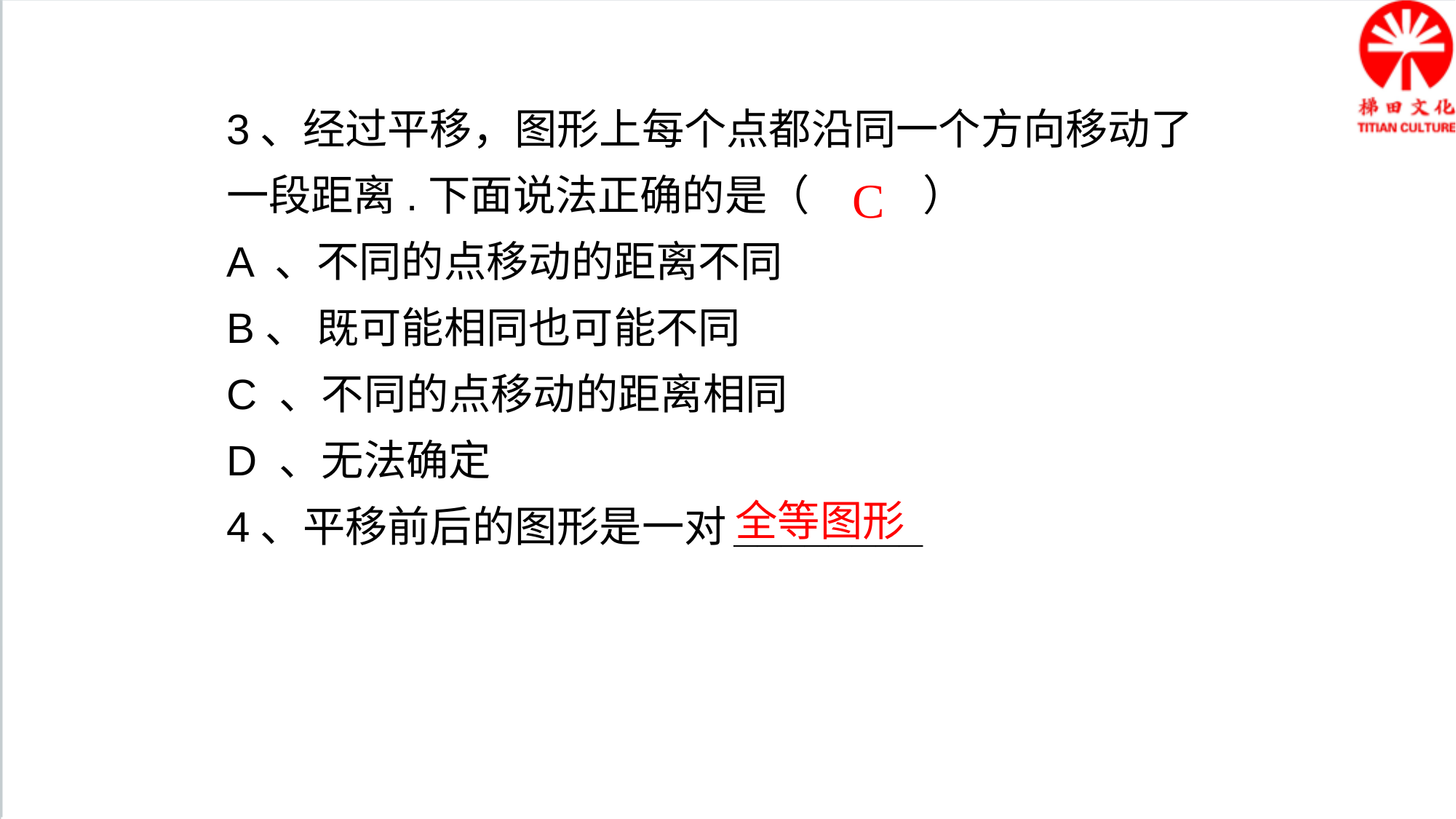

3、经过平移，图形上每个点都沿同一个方向移动了一段距离.下面说法正确的是（            ）
A 、不同的点移动的距离不同
B、 既可能相同也可能不同
C 、不同的点移动的距离相同
D 、无法确定
4、平移前后的图形是一对________

C
全等图形